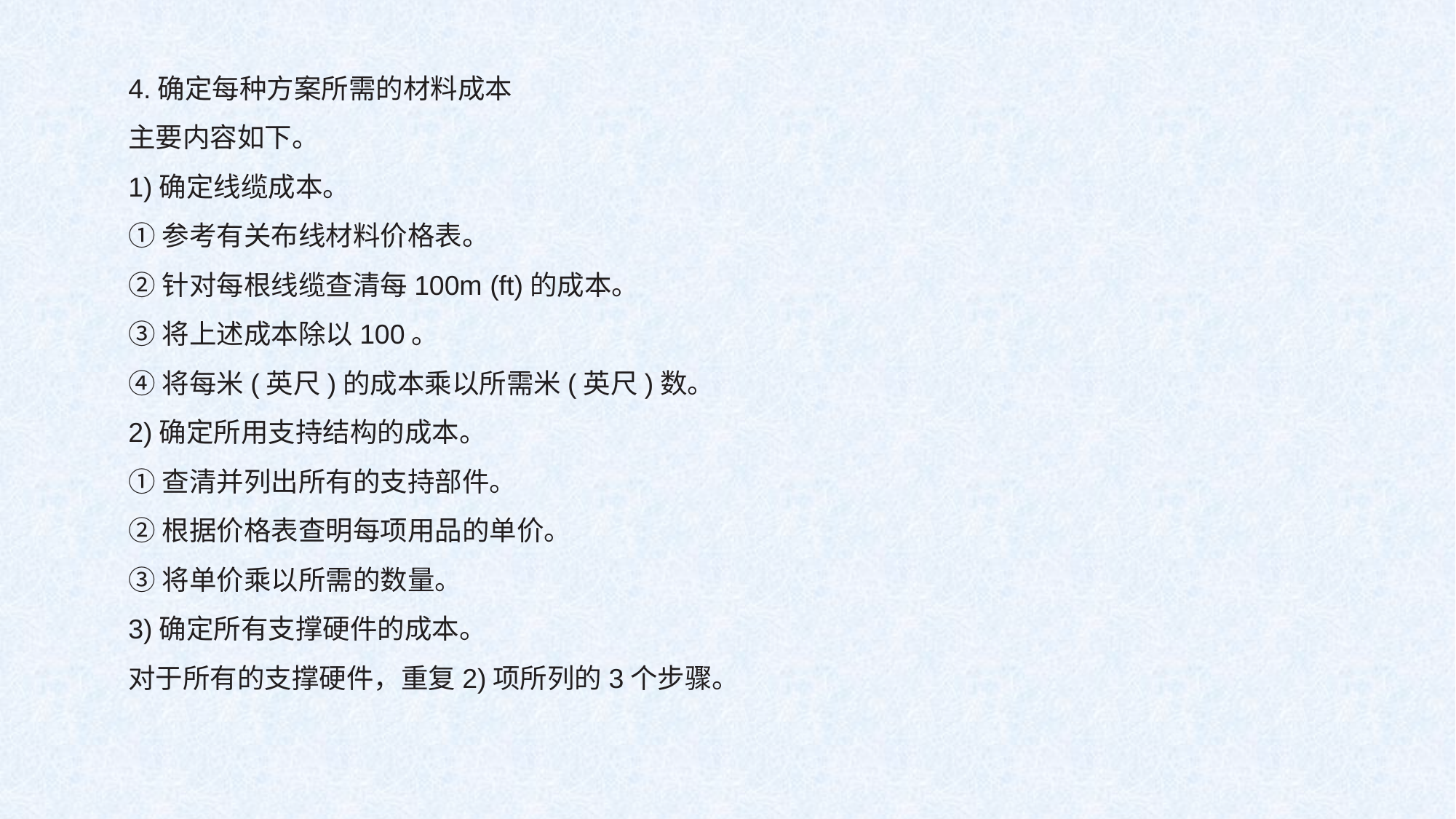

4.确定每种方案所需的材料成本
主要内容如下。
1)确定线缆成本。
①参考有关布线材料价格表。
②针对每根线缆查清每100m (ft)的成本。
③将上述成本除以100。
④将每米(英尺)的成本乘以所需米(英尺)数。
2)确定所用支持结构的成本。
①查清并列出所有的支持部件。
②根据价格表查明每项用品的单价。
③将单价乘以所需的数量。
3)确定所有支撑硬件的成本。
对于所有的支撑硬件，重复2)项所列的3个步骤。